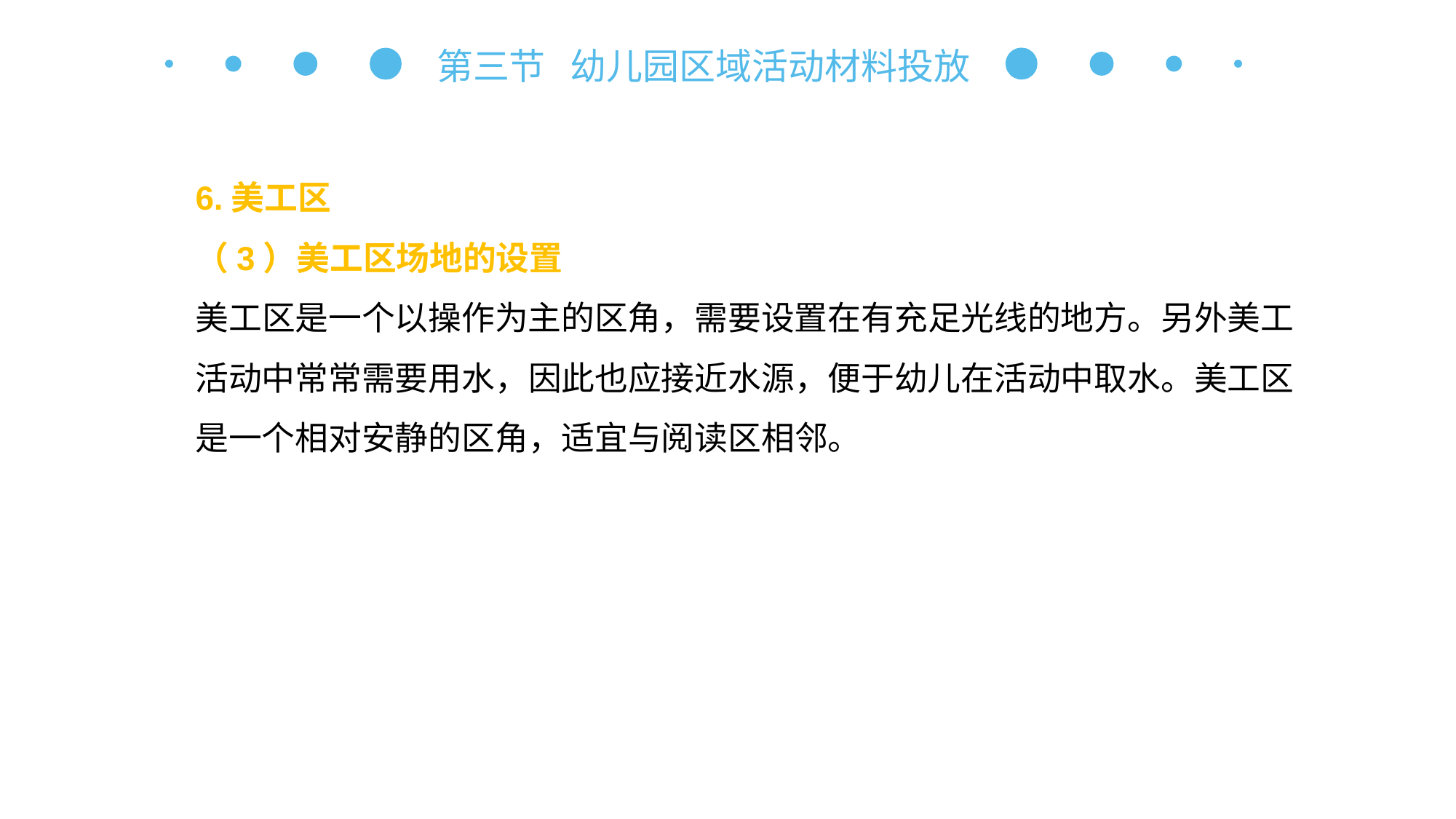

第三节   幼儿园区域活动材料投放

6.美工区
（3）美工区场地的设置
美工区是一个以操作为主的区角，需要设置在有充足光线的地方。另外美工活动中常常需要用水，因此也应接近水源，便于幼儿在活动中取水。美工区是一个相对安静的区角，适宜与阅读区相邻。